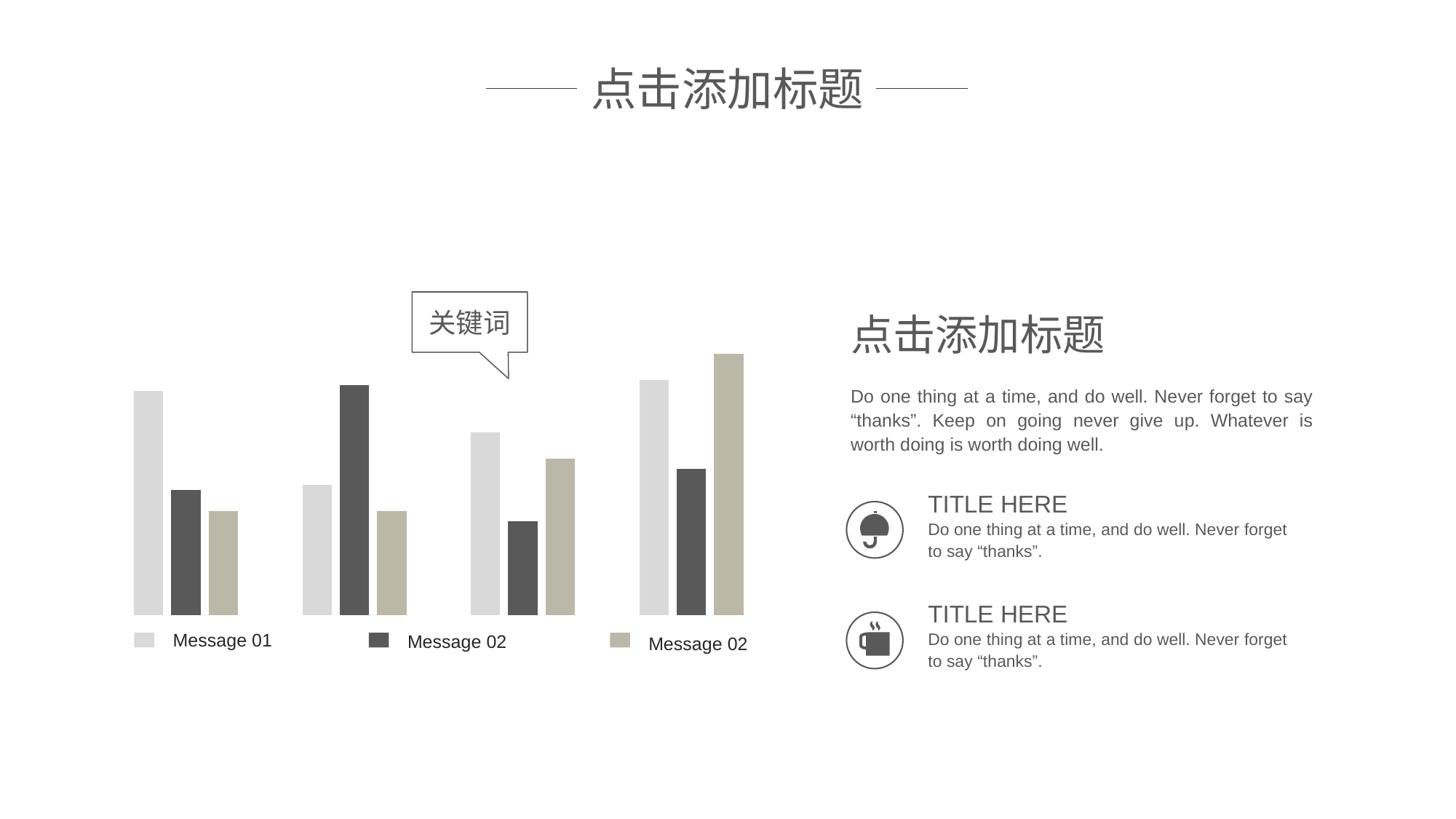

点击添加标题
关键词

### Chart

| Category | 系列 1 | 系列 2 | 系列 3 |
|---|---|---|---|
| 类别 1 | 4.3 | 2.4 | 2.0 |
| 类别 2 | 2.5 | 4.4 | 2.0 |
| 类别 3 | 3.5 | 1.8 | 3.0 |
| 类别 4 | 4.5 | 2.8 | 5.0 |
点击添加标题
Do one thing at a time, and do well. Never forget to say “thanks”. Keep on going never give up. Whatever is worth doing is worth doing well.
TITLE HERE

Do one thing at a time, and do well. Never forget to say “thanks”.
TITLE HERE

Do one thing at a time, and do well. Never forget to say “thanks”.

Message 01
Message 02
Message 02